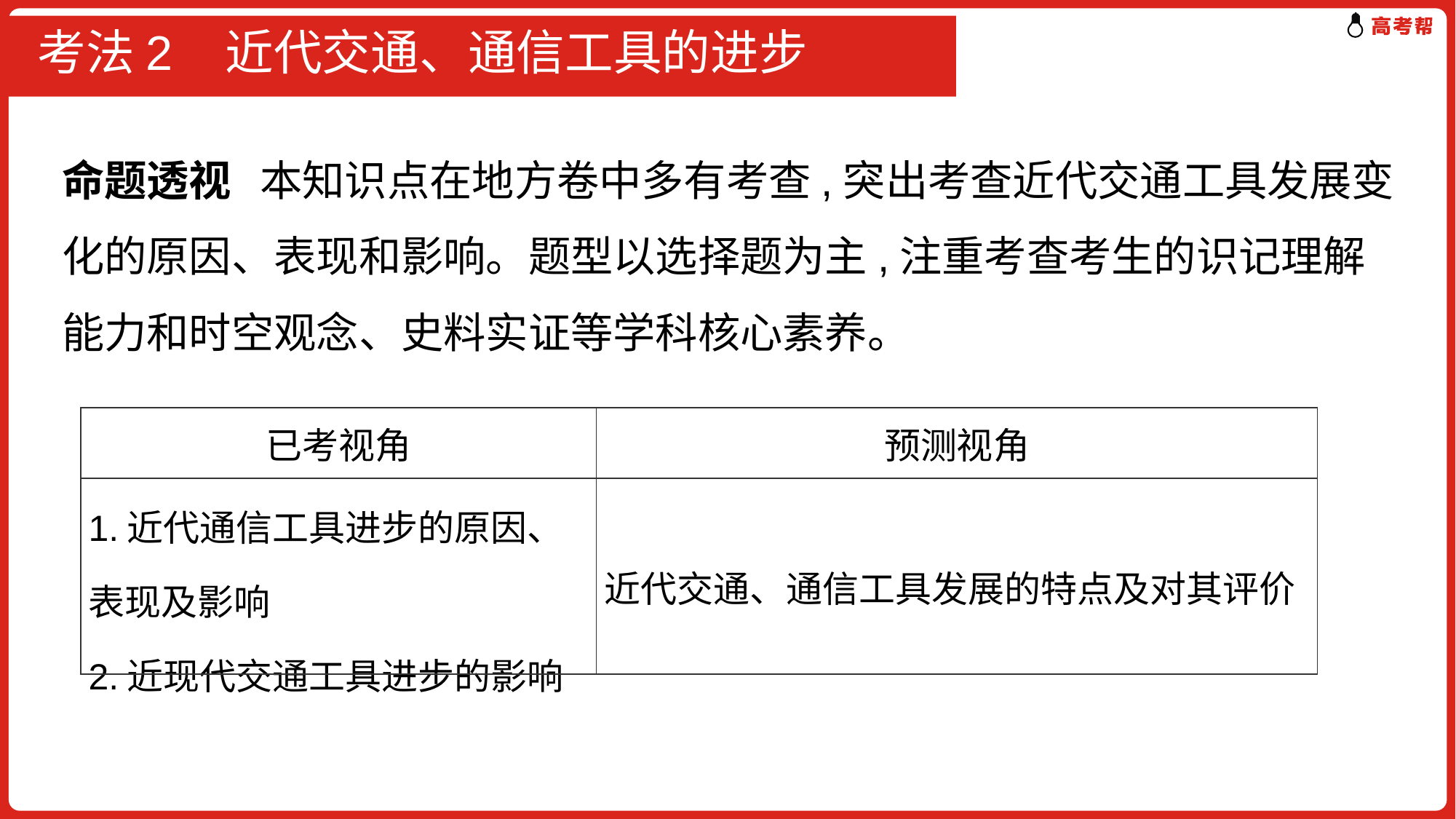

# 考法2   近代交通、通信工具的进步
命题透视   本知识点在地方卷中多有考查,突出考查近代交通工具发展变化的原因、表现和影响。题型以选择题为主,注重考查考生的识记理解能力和时空观念、史料实证等学科核心素养。
| 已考视角 | 预测视角 |
| --- | --- |
| 1.近代通信工具进步的原因、表现及影响 2.近现代交通工具进步的影响 | 近代交通、通信工具发展的特点及对其评价 |